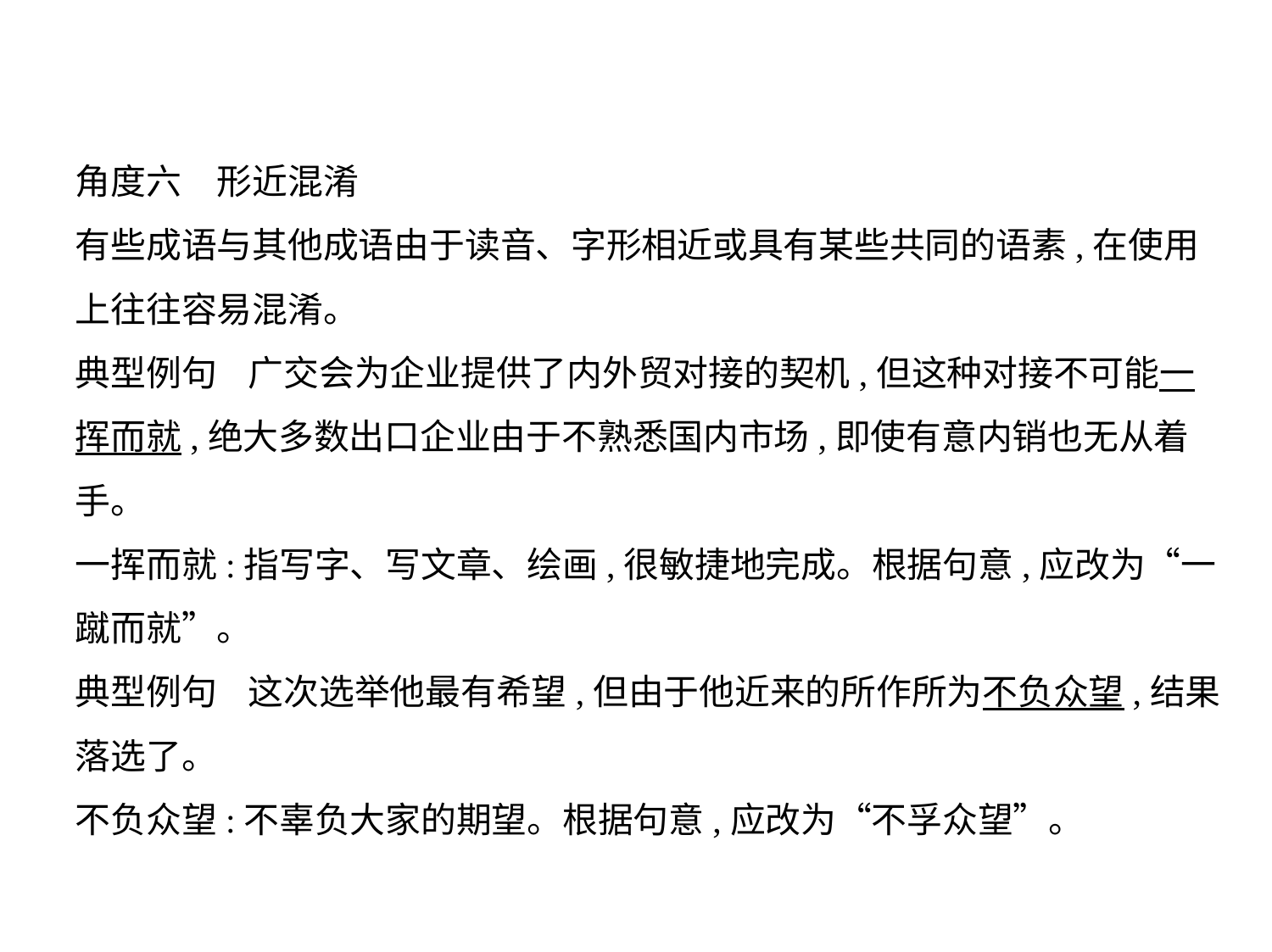

角度六　形近混淆
有些成语与其他成语由于读音、字形相近或具有某些共同的语素,在使用
上往往容易混淆。
典型例句    广交会为企业提供了内外贸对接的契机,但这种对接不可能一
挥而就,绝大多数出口企业由于不熟悉国内市场,即使有意内销也无从着
手。
一挥而就:指写字、写文章、绘画,很敏捷地完成。根据句意,应改为“一
蹴而就”。
典型例句    这次选举他最有希望,但由于他近来的所作所为不负众望,结果
落选了。
不负众望:不辜负大家的期望。根据句意,应改为“不孚众望”。